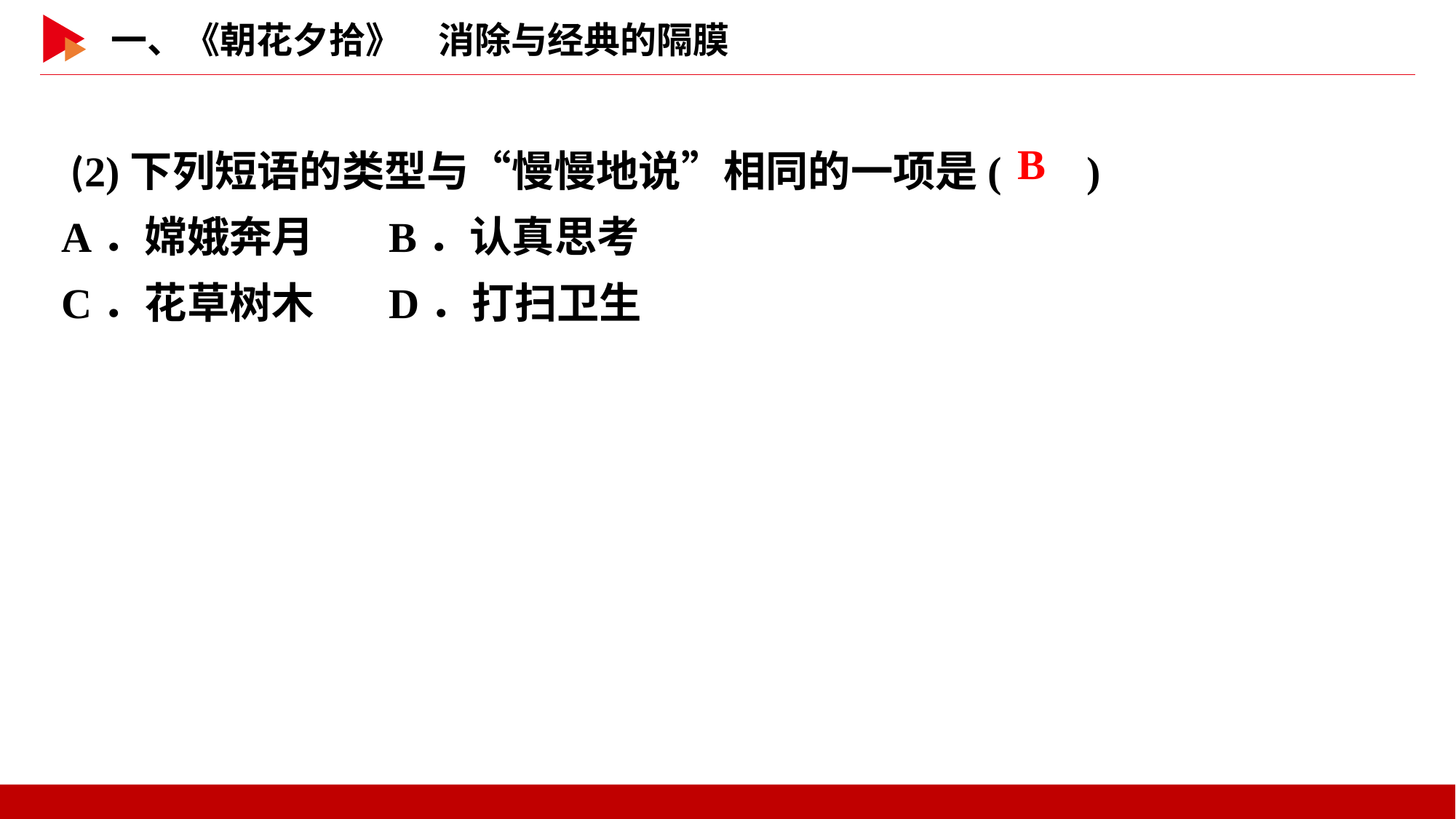

(2)下列短语的类型与“慢慢地说”相同的一项是(        )
A．嫦娥奔月	B．认真思考
C．花草树木	D．打扫卫生
   B